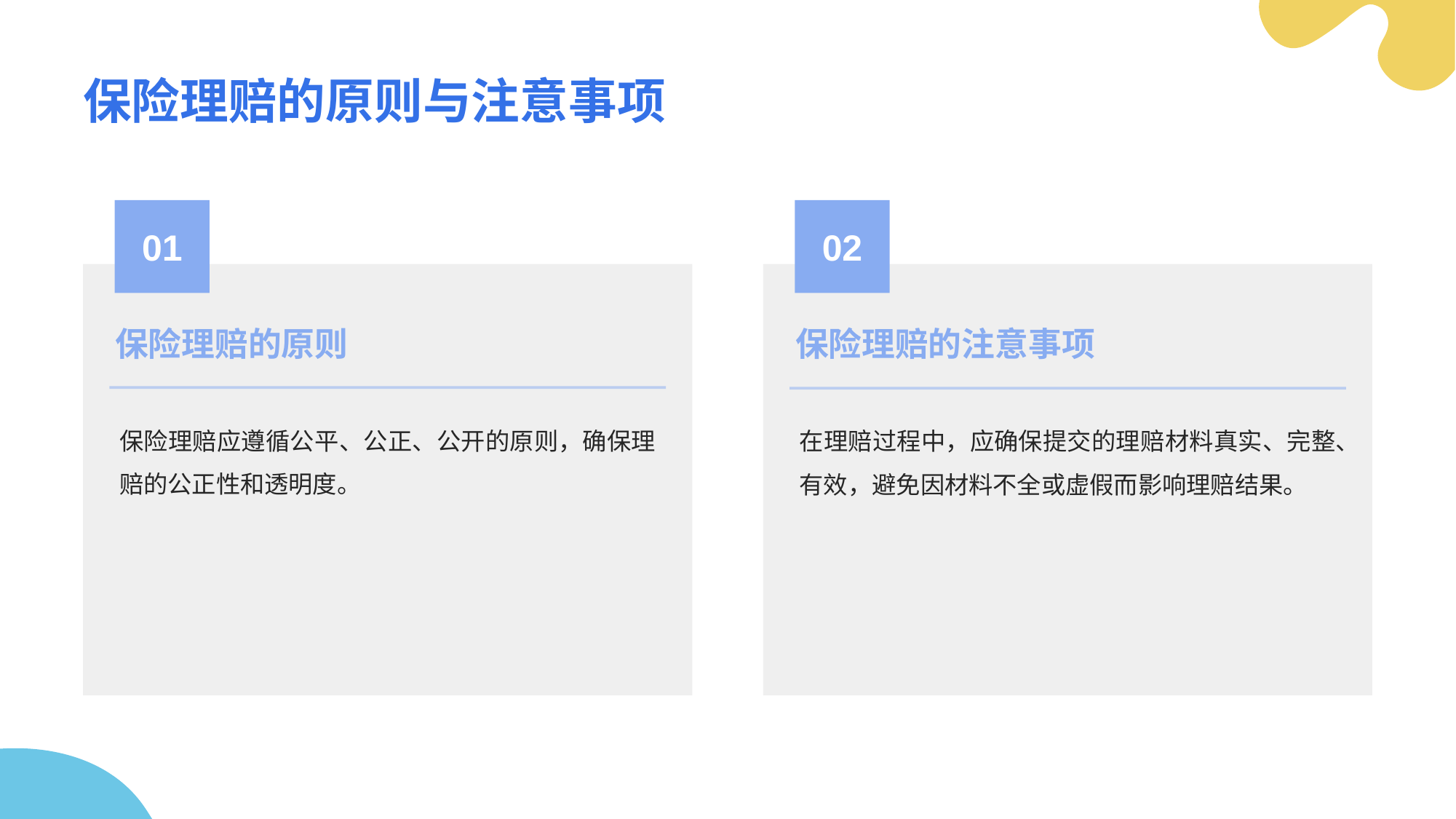

# 保险理赔的原则与注意事项
01
02

保险理赔的原则
保险理赔的注意事项
保险理赔应遵循公平、公正、公开的原则，确保理赔的公正性和透明度。
在理赔过程中，应确保提交的理赔材料真实、完整、有效，避免因材料不全或虚假而影响理赔结果。